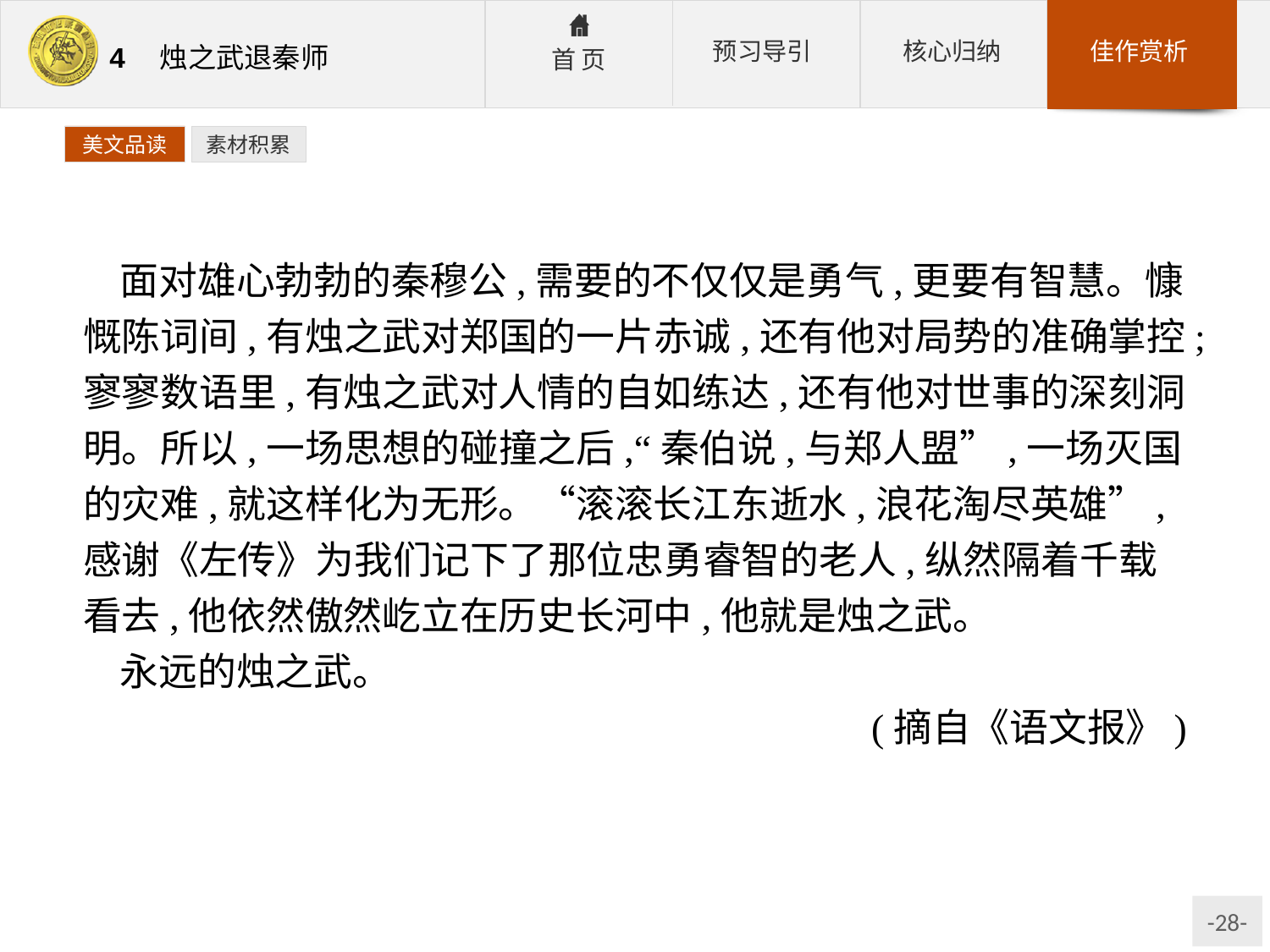

美文品读
素材积累
面对雄心勃勃的秦穆公,需要的不仅仅是勇气,更要有智慧。慷慨陈词间,有烛之武对郑国的一片赤诚,还有他对局势的准确掌控;寥寥数语里,有烛之武对人情的自如练达,还有他对世事的深刻洞明。所以,一场思想的碰撞之后,“秦伯说,与郑人盟”,一场灭国的灾难,就这样化为无形。“滚滚长江东逝水,浪花淘尽英雄”,感谢《左传》为我们记下了那位忠勇睿智的老人,纵然隔着千载看去,他依然傲然屹立在历史长河中,他就是烛之武。
永远的烛之武。
(摘自《语文报》)